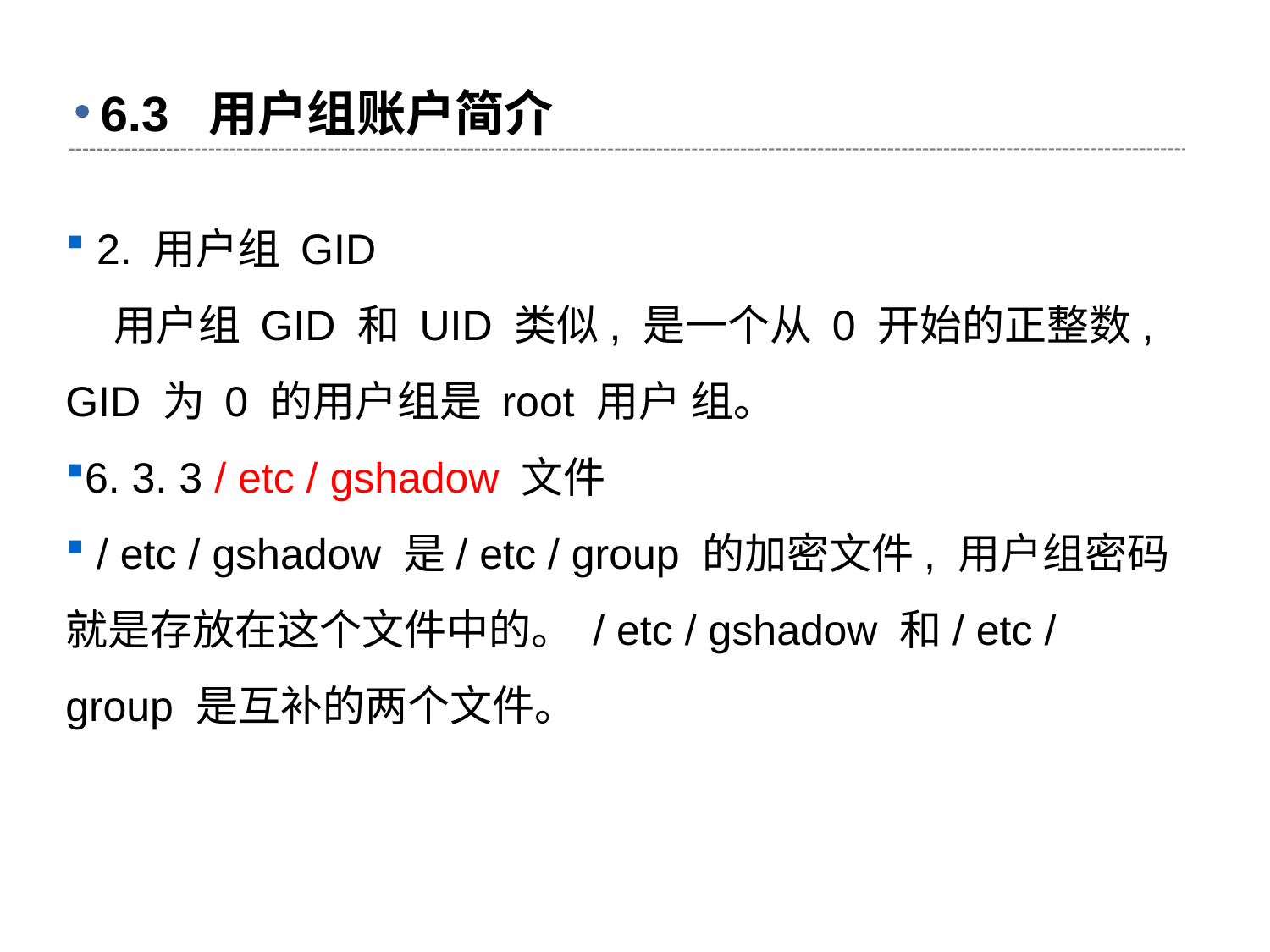

# 6.3  用户组账户简介
 2. 用户组 GID
    用户组 GID 和 UID 类似, 是一个从 0 开始的正整数, GID 为 0 的用户组是 root 用户 组。
6. 3. 3 / etc / gshadow 文件
 / etc / gshadow 是/ etc / group 的加密文件, 用户组密码就是存放在这个文件中的。 / etc / gshadow 和/ etc / group 是互补的两个文件。